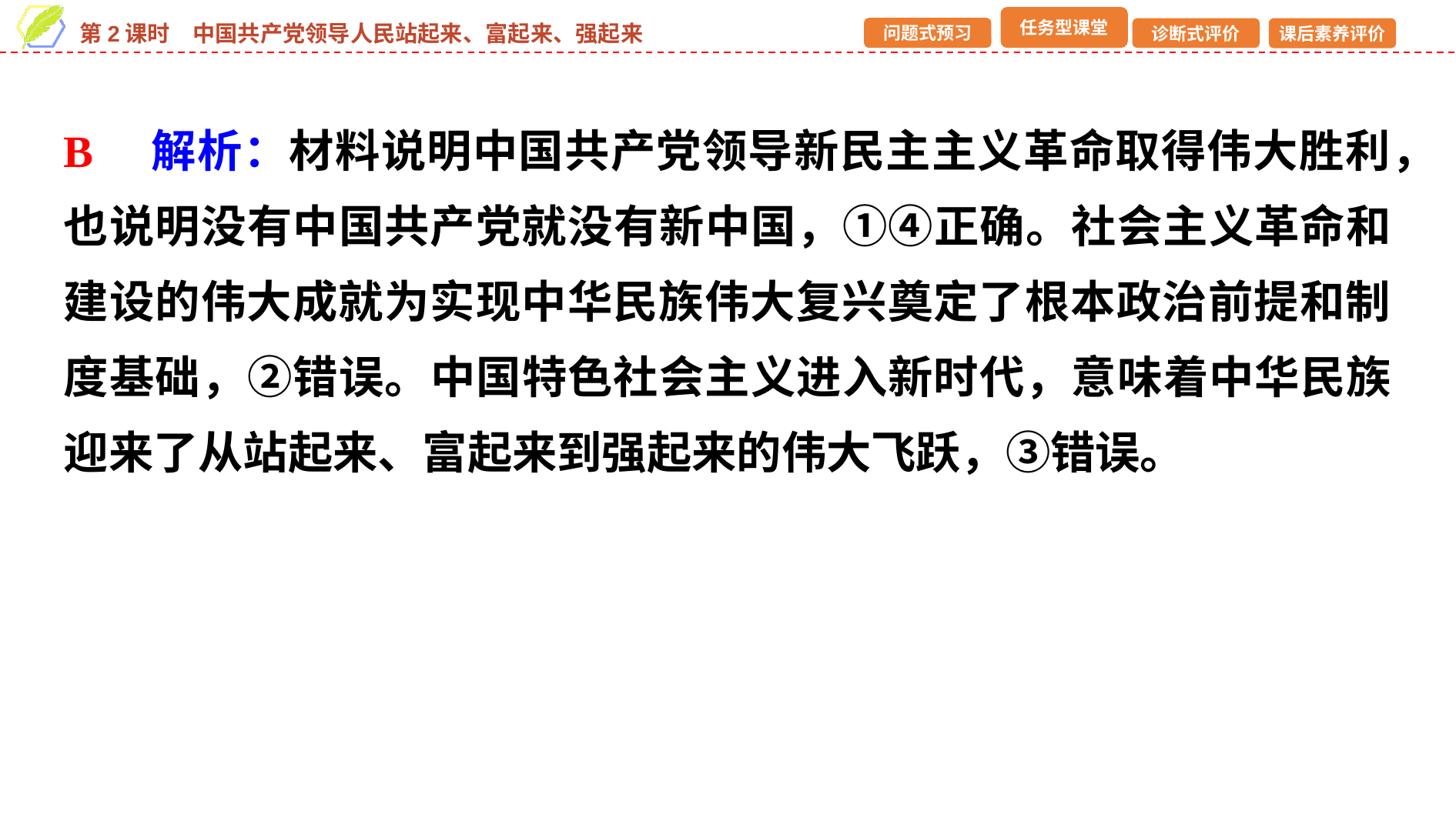

B　解析：材料说明中国共产党领导新民主主义革命取得伟大胜利，也说明没有中国共产党就没有新中国，①④正确。社会主义革命和建设的伟大成就为实现中华民族伟大复兴奠定了根本政治前提和制度基础，②错误。中国特色社会主义进入新时代，意味着中华民族迎来了从站起来、富起来到强起来的伟大飞跃，③错误。